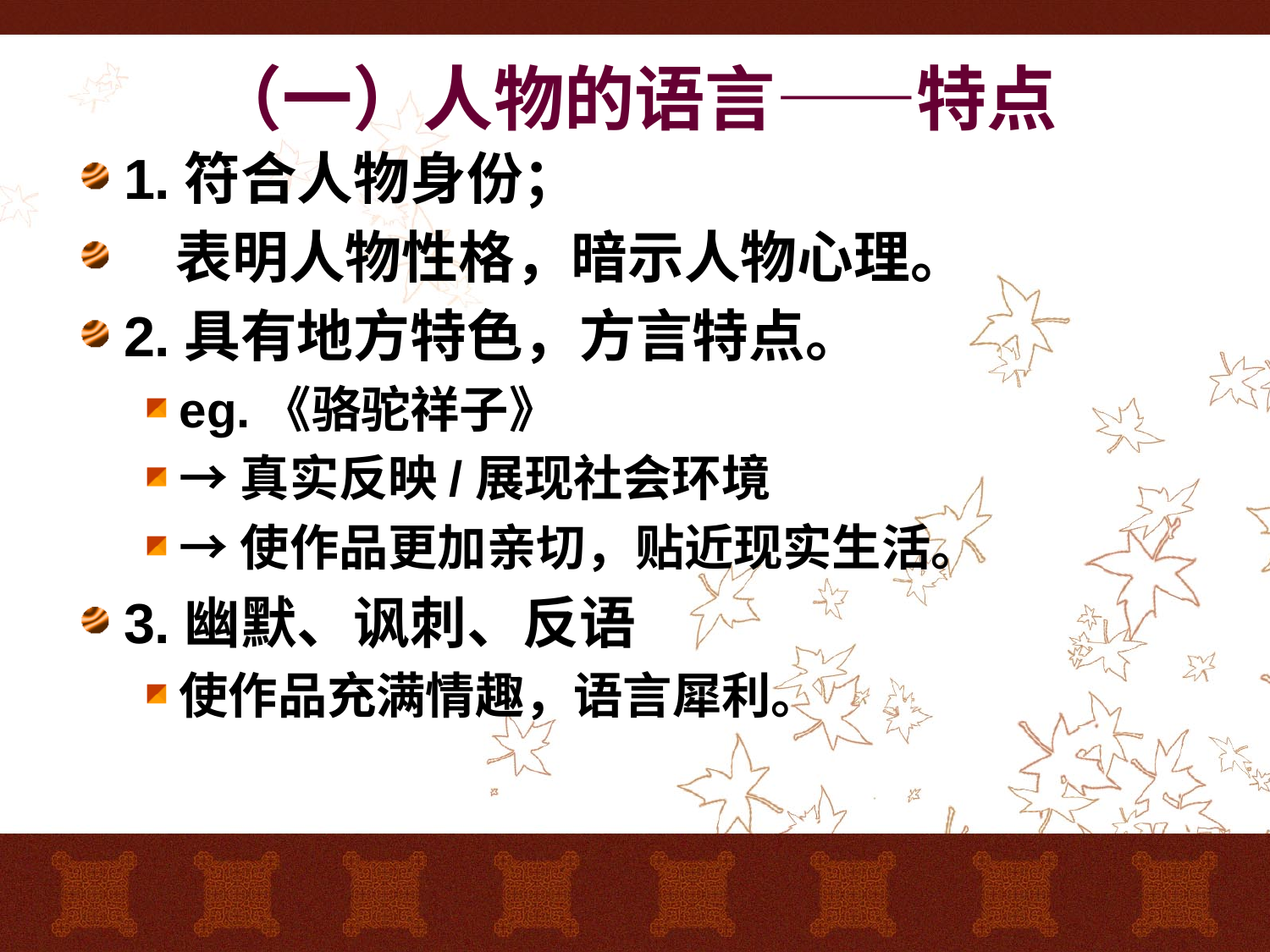

# （一）人物的语言——特点
1.符合人物身份；
   表明人物性格，暗示人物心理。
2.具有地方特色，方言特点。
eg.《骆驼祥子》
→真实反映/展现社会环境
→使作品更加亲切，贴近现实生活。
3.幽默、讽刺、反语
使作品充满情趣，语言犀利。